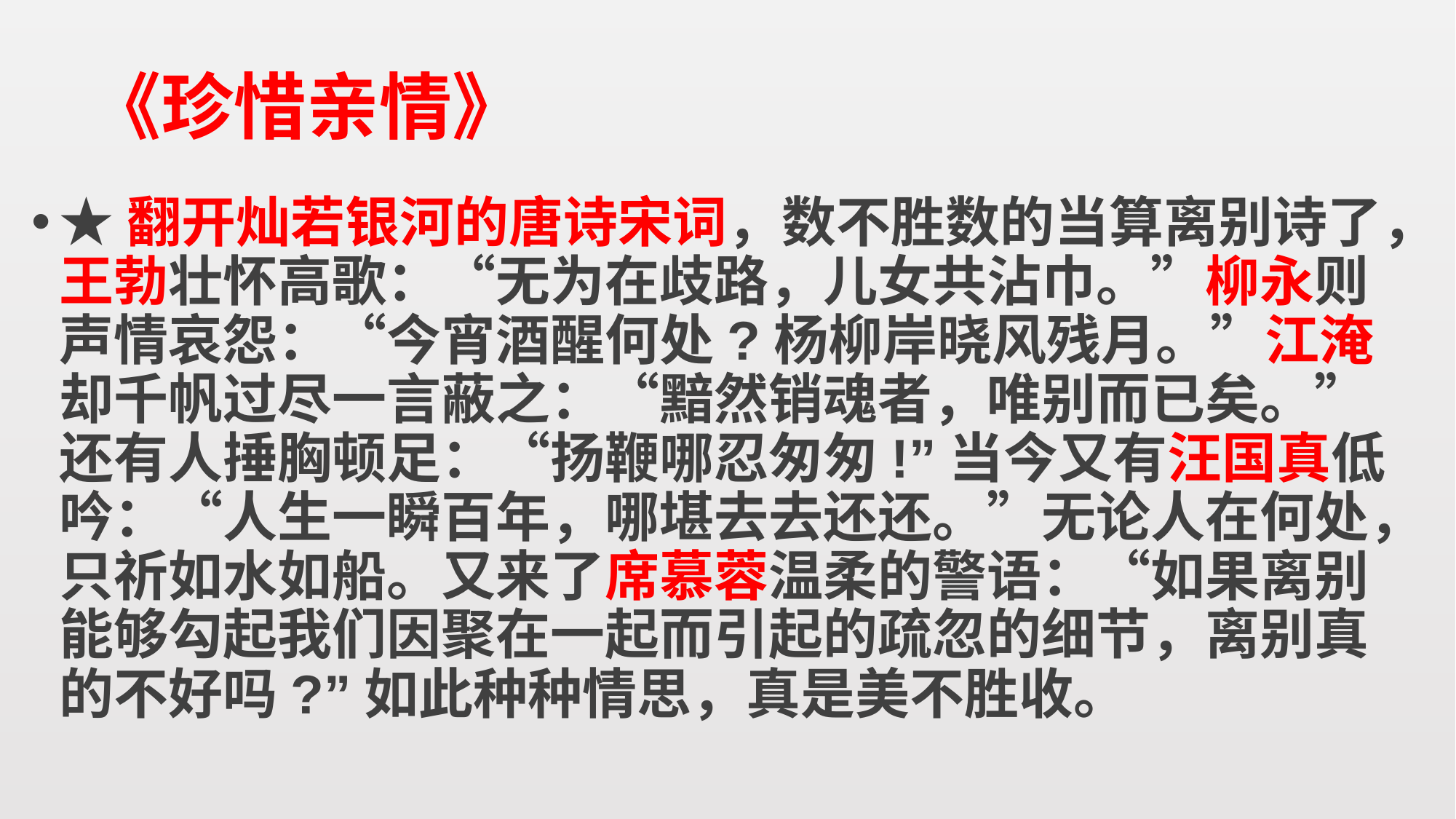

# 《珍惜亲情》
★翻开灿若银河的唐诗宋词，数不胜数的当算离别诗了，王勃壮怀高歌：“无为在歧路，儿女共沾巾。”柳永则声情哀怨：“今宵酒醒何处?杨柳岸晓风残月。”江淹却千帆过尽一言蔽之：“黯然销魂者，唯别而已矣。”还有人捶胸顿足：“扬鞭哪忍匆匆!”当今又有汪国真低吟：“人生一瞬百年，哪堪去去还还。”无论人在何处，只祈如水如船。又来了席慕蓉温柔的警语：“如果离别能够勾起我们因聚在一起而引起的疏忽的细节，离别真的不好吗?”如此种种情思，真是美不胜收。